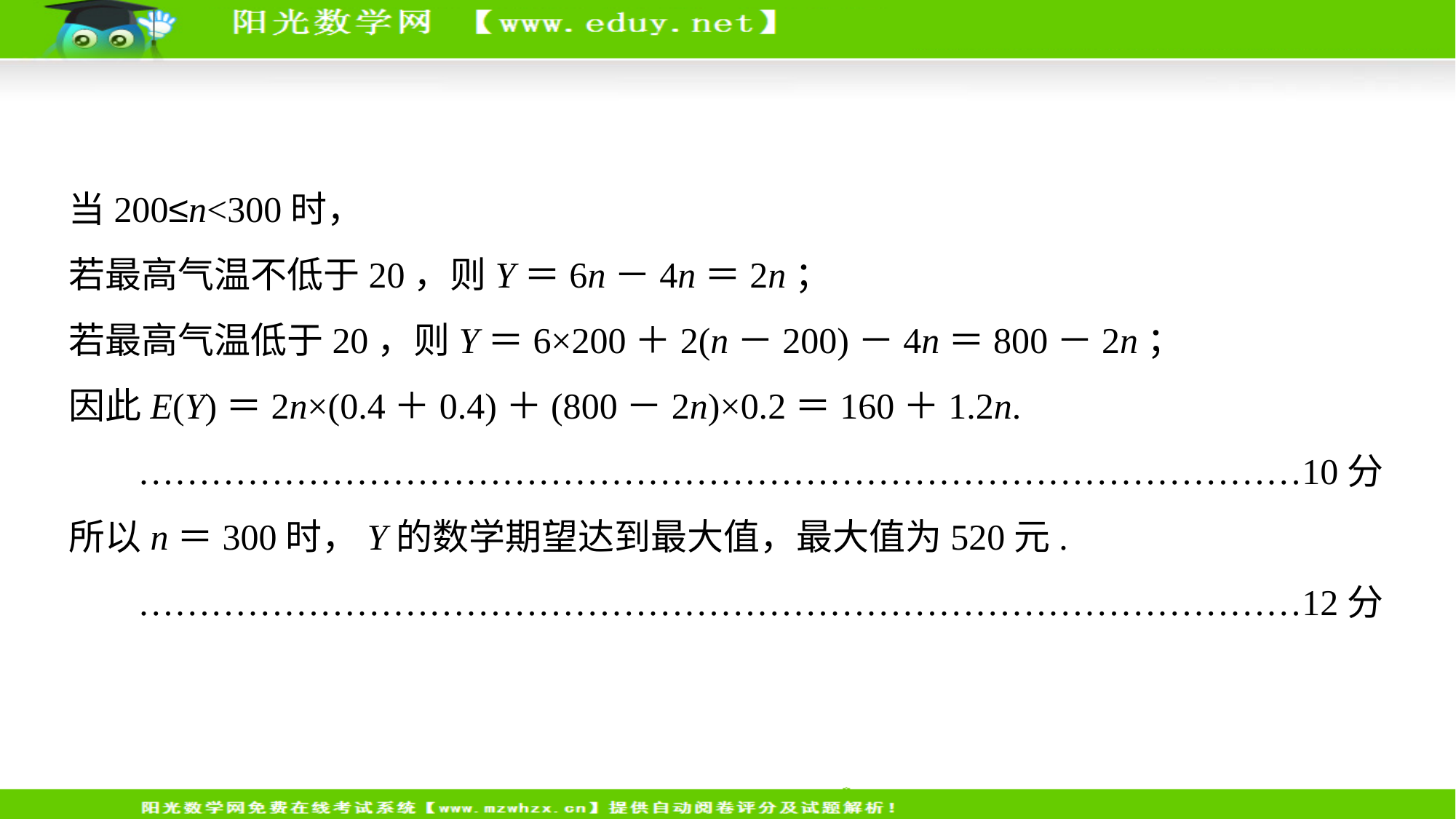

当200≤n<300时，
若最高气温不低于20，则Y＝6n－4n＝2n；
若最高气温低于20，则Y＝6×200＋2(n－200)－4n＝800－2n；
因此E(Y)＝2n×(0.4＋0.4)＋(800－2n)×0.2＝160＋1.2n.
……………………………………………………………………………………10分
所以n＝300时，Y的数学期望达到最大值，最大值为520元.
……………………………………………………………………………………12分